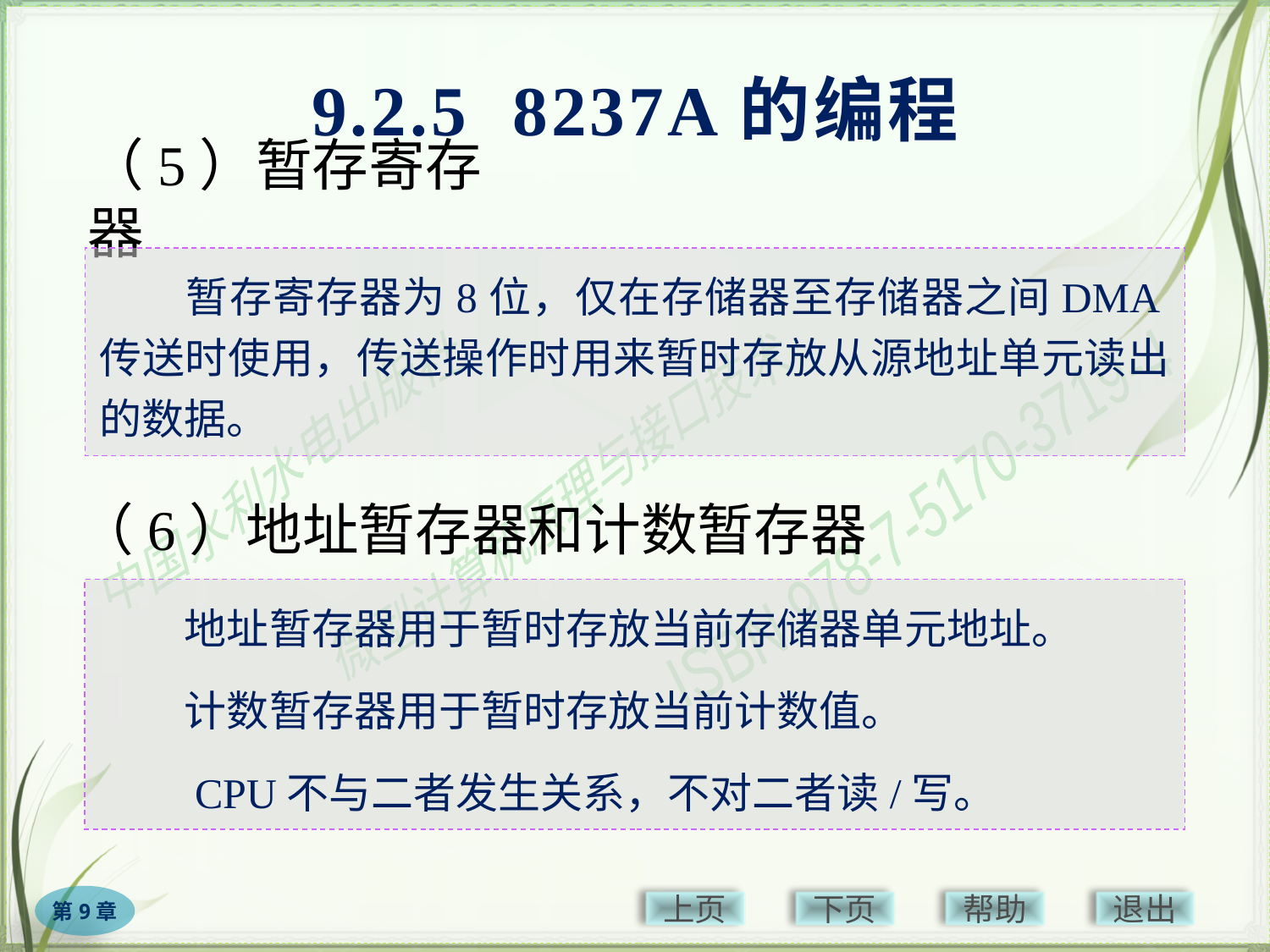

9.2.5  8237A的编程
# （5）暂存寄存器
　　暂存寄存器为8位，仅在存储器至存储器之间DMA传送时使用，传送操作时用来暂时存放从源地址单元读出的数据。
（6）地址暂存器和计数暂存器
　　地址暂存器用于暂时存放当前存储器单元地址。
　　计数暂存器用于暂时存放当前计数值。
　　CPU不与二者发生关系，不对二者读/写。